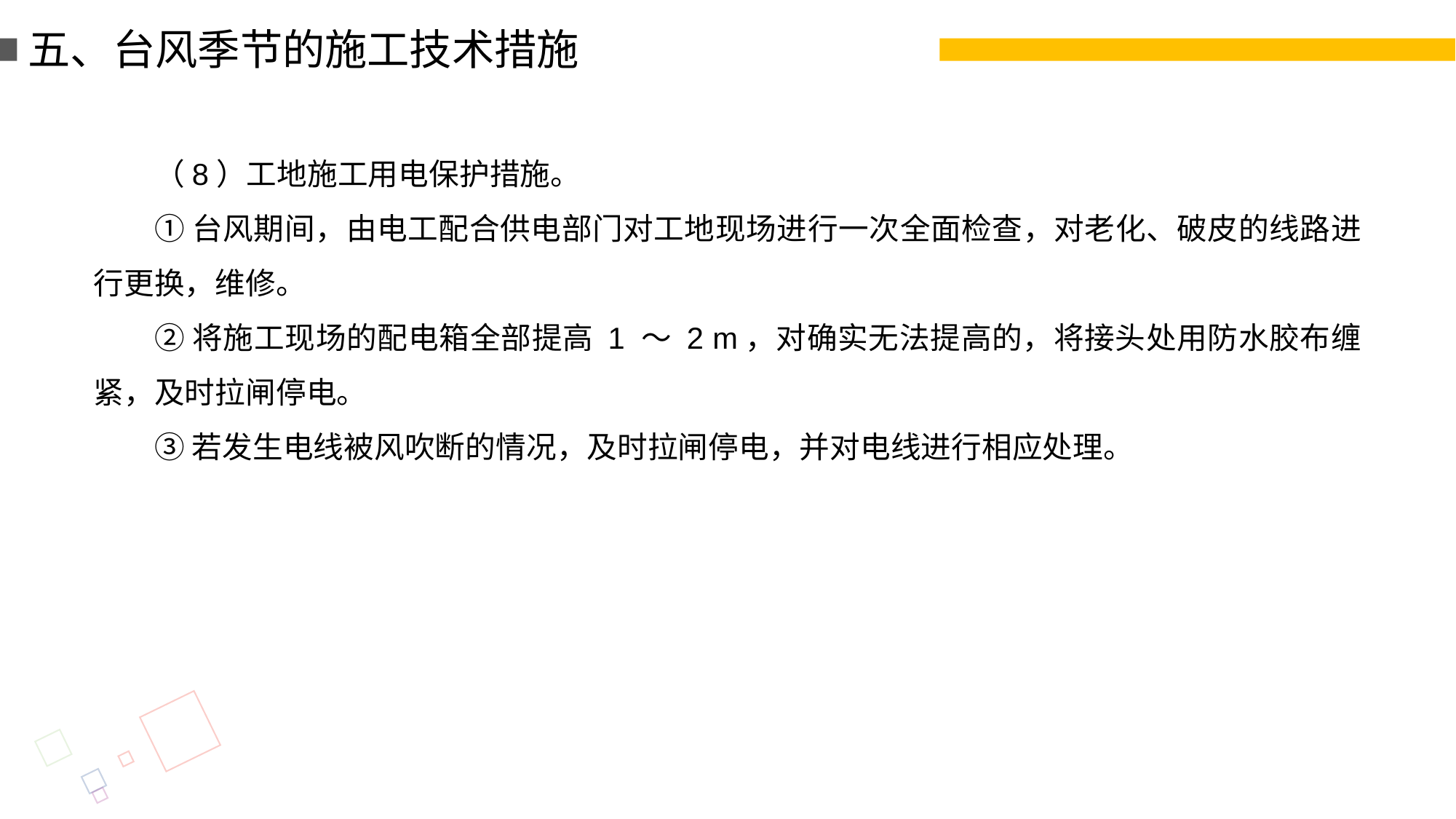

五、台风季节的施工技术措施
（8）工地施工用电保护措施。
①台风期间，由电工配合供电部门对工地现场进行一次全面检查，对老化、破皮的线路进行更换，维修。
②将施工现场的配电箱全部提高 1 ～ 2 m，对确实无法提高的，将接头处用防水胶布缠紧，及时拉闸停电。
③若发生电线被风吹断的情况，及时拉闸停电，并对电线进行相应处理。